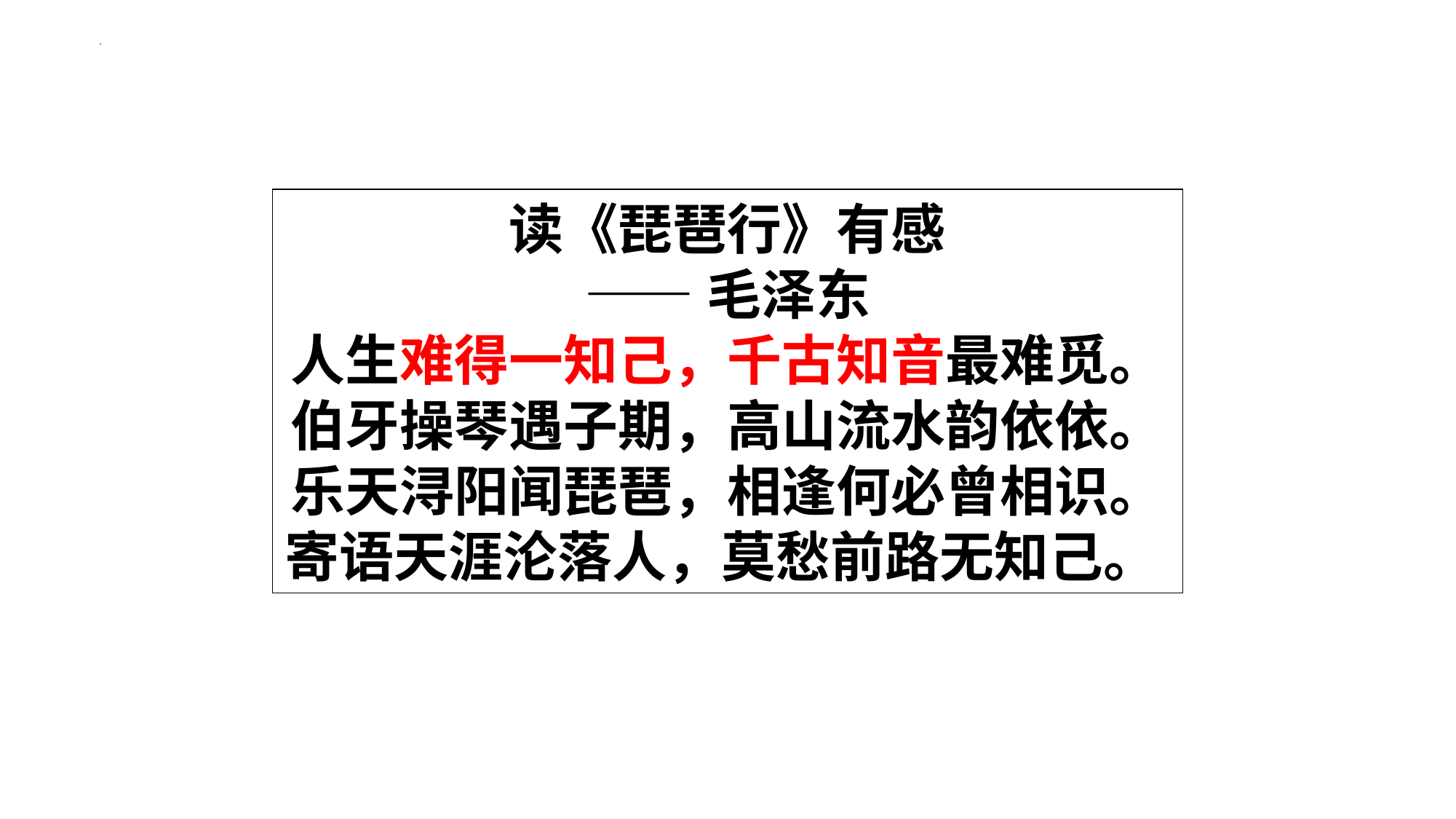

读《琵琶行》有感
——毛泽东
人生难得一知己，千古知音最难觅。
伯牙操琴遇子期，高山流水韵依依。
乐天浔阳闻琵琶，相逢何必曾相识。
寄语天涯沦落人，莫愁前路无知己。